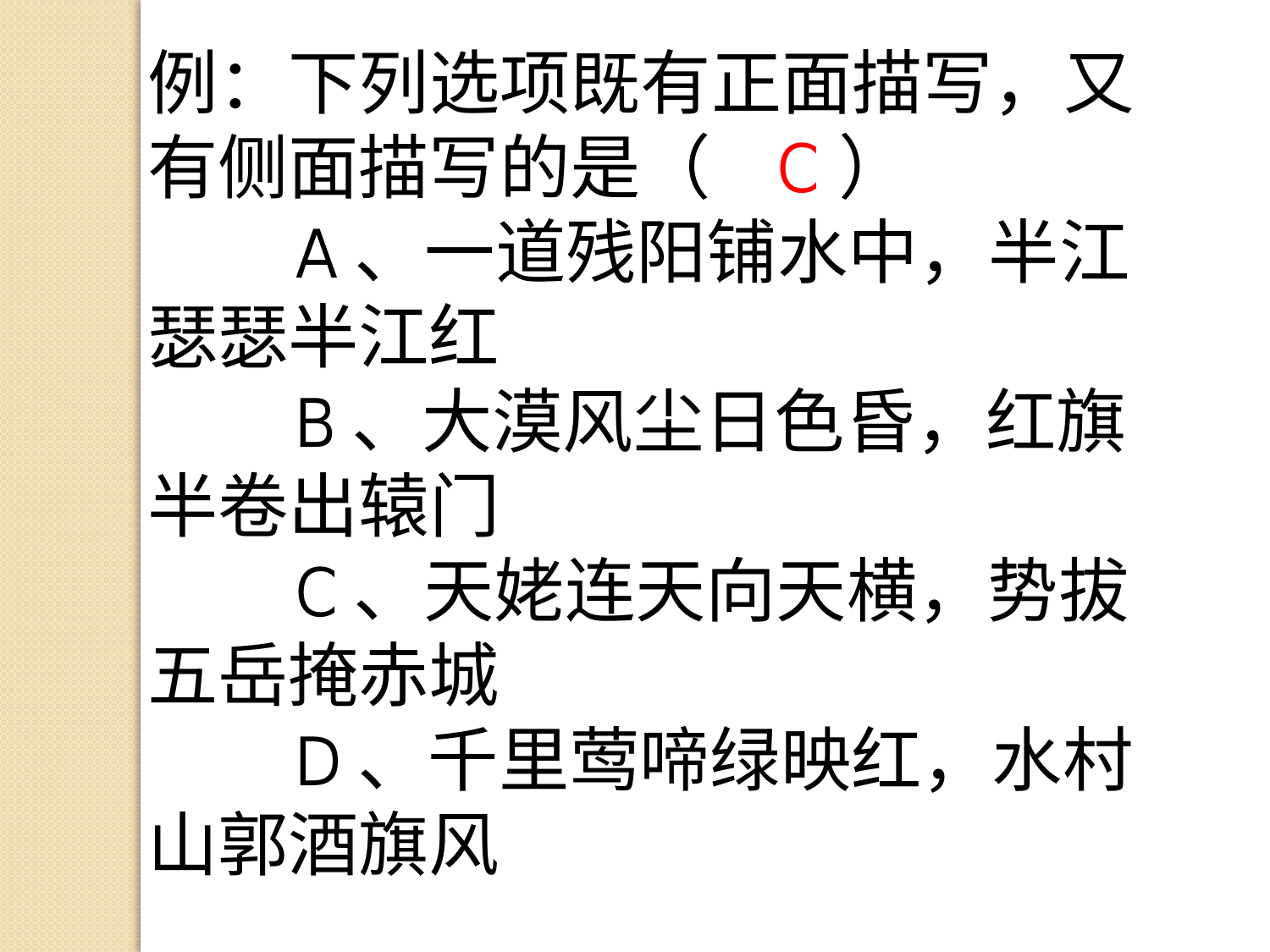

例：下列选项既有正面描写，又有侧面描写的是（        ）
       A、一道残阳铺水中，半江瑟瑟半江红
       B、大漠风尘日色昏，红旗半卷出辕门
       C、天姥连天向天横，势拔五岳掩赤城
       D、千里莺啼绿映红，水村山郭酒旗风
C